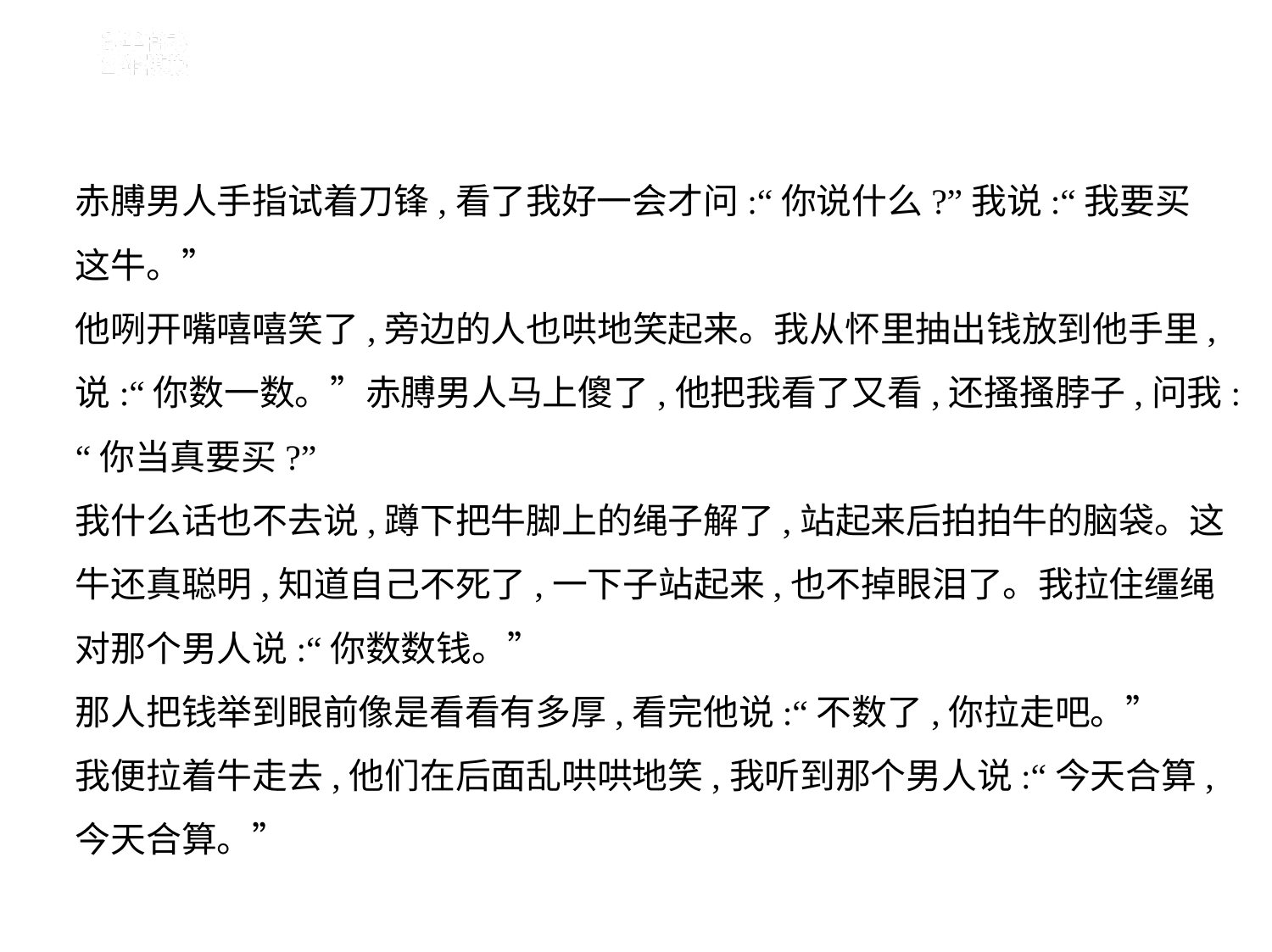

赤膊男人手指试着刀锋,看了我好一会才问:“你说什么?”我说:“我要买
这牛。”
他咧开嘴嘻嘻笑了,旁边的人也哄地笑起来。我从怀里抽出钱放到他手里,
说:“你数一数。”赤膊男人马上傻了,他把我看了又看,还搔搔脖子,问我:
“你当真要买?”
我什么话也不去说,蹲下把牛脚上的绳子解了,站起来后拍拍牛的脑袋。这
牛还真聪明,知道自己不死了,一下子站起来,也不掉眼泪了。我拉住缰绳
对那个男人说:“你数数钱。”
那人把钱举到眼前像是看看有多厚,看完他说:“不数了,你拉走吧。”
我便拉着牛走去,他们在后面乱哄哄地笑,我听到那个男人说:“今天合算,
今天合算。”